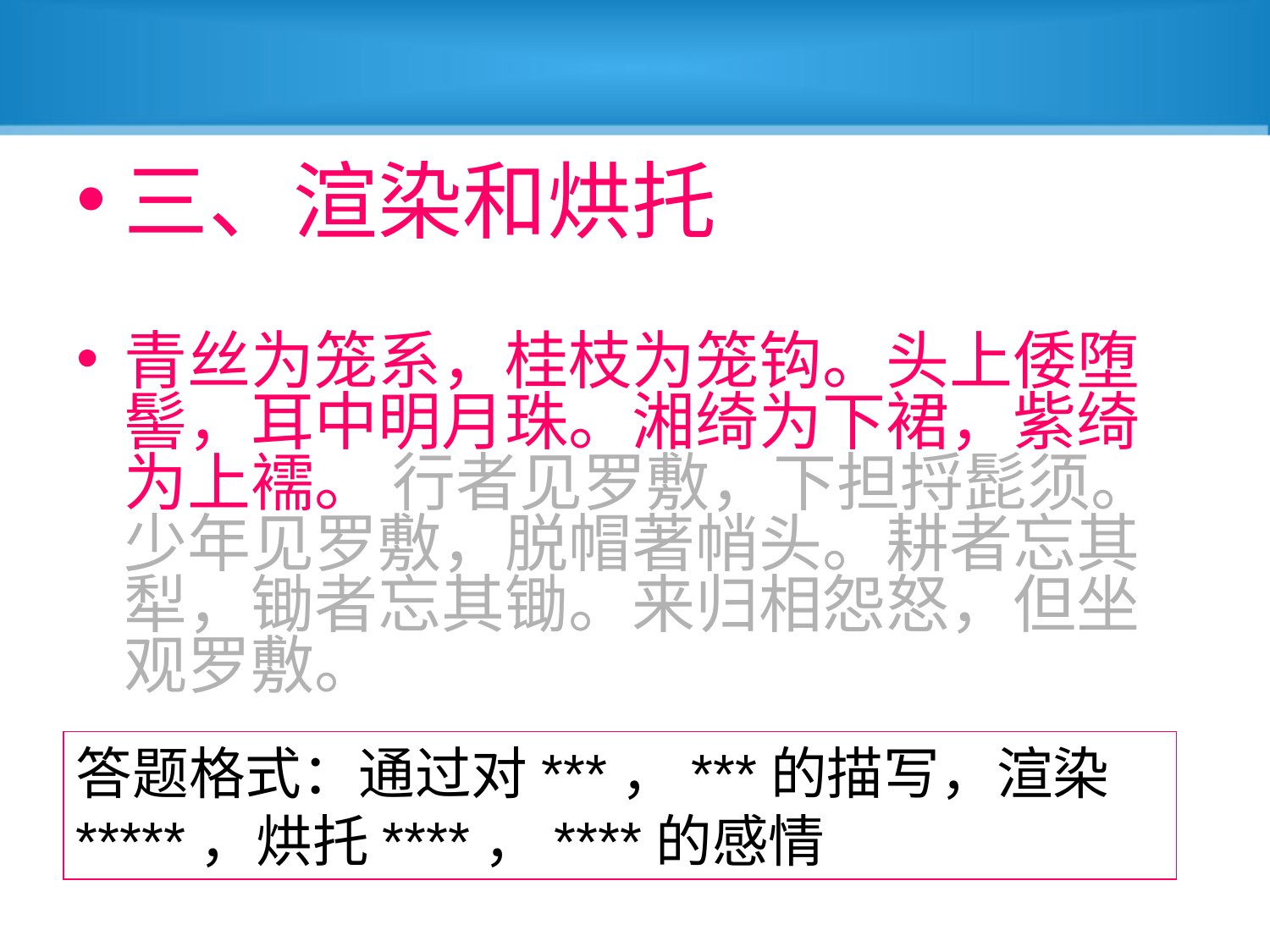

三、渲染和烘托

青丝为笼系，桂枝为笼钩。头上倭堕髻，耳中明月珠。湘绮为下裙，紫绮为上襦。 行者见罗敷，下担捋髭须。少年见罗敷，脱帽著帩头。耕者忘其犁，锄者忘其锄。来归相怨怒，但坐观罗敷。
答题格式：通过对***，***的描写，渲染*****，烘托****，****的感情